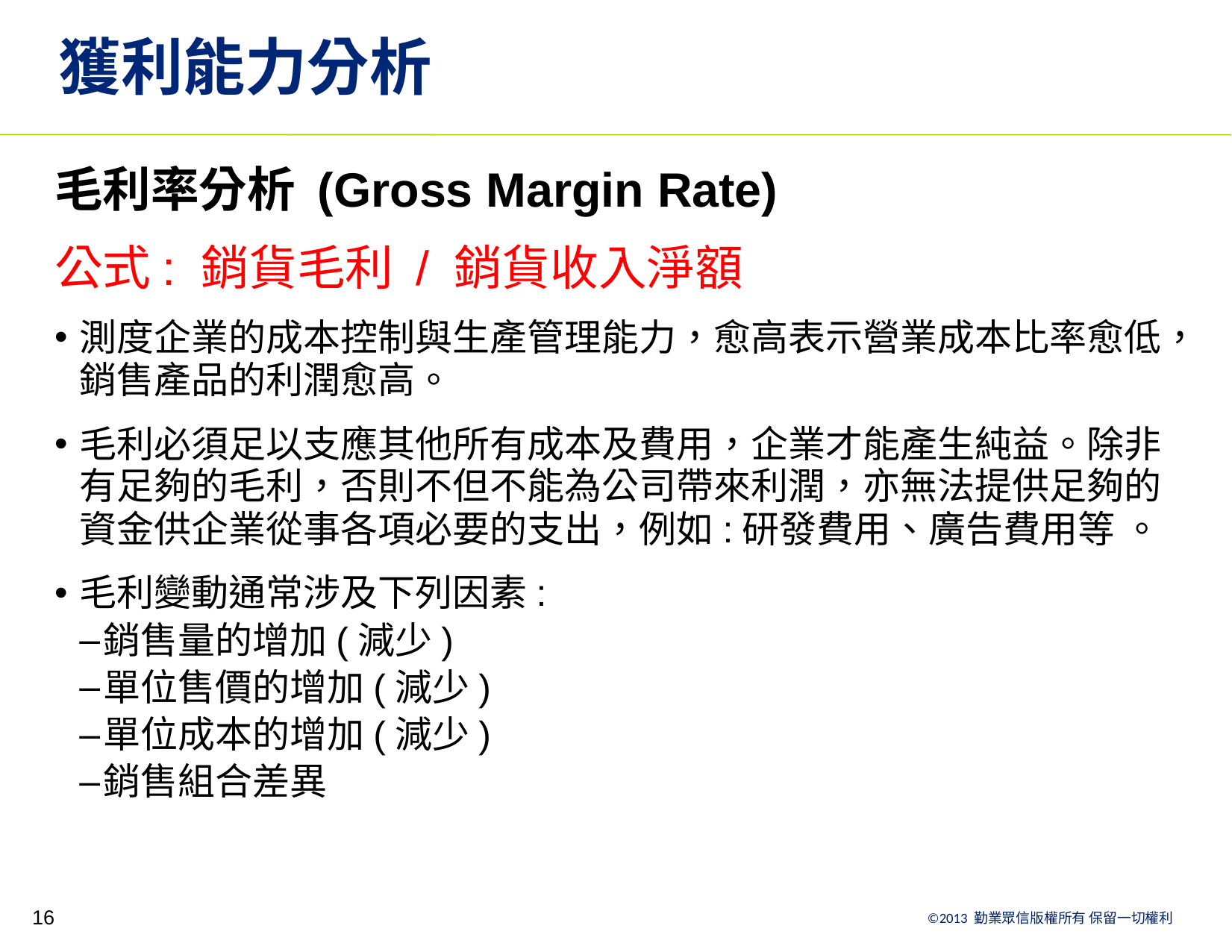

# 獲利能力分析
毛利率分析 (Gross Margin Rate)
公式: 銷貨毛利 / 銷貨收入淨額
測度企業的成本控制與生產管理能力，愈高表示營業成本比率愈低，銷售產品的利潤愈高。
毛利必須足以支應其他所有成本及費用，企業才能產生純益。除非有足夠的毛利，否則不但不能為公司帶來利潤，亦無法提供足夠的資金供企業從事各項必要的支出，例如:研發費用、廣告費用等 。
毛利變動通常涉及下列因素:
銷售量的增加(減少)
單位售價的增加(減少)
單位成本的增加(減少)
銷售組合差異
16